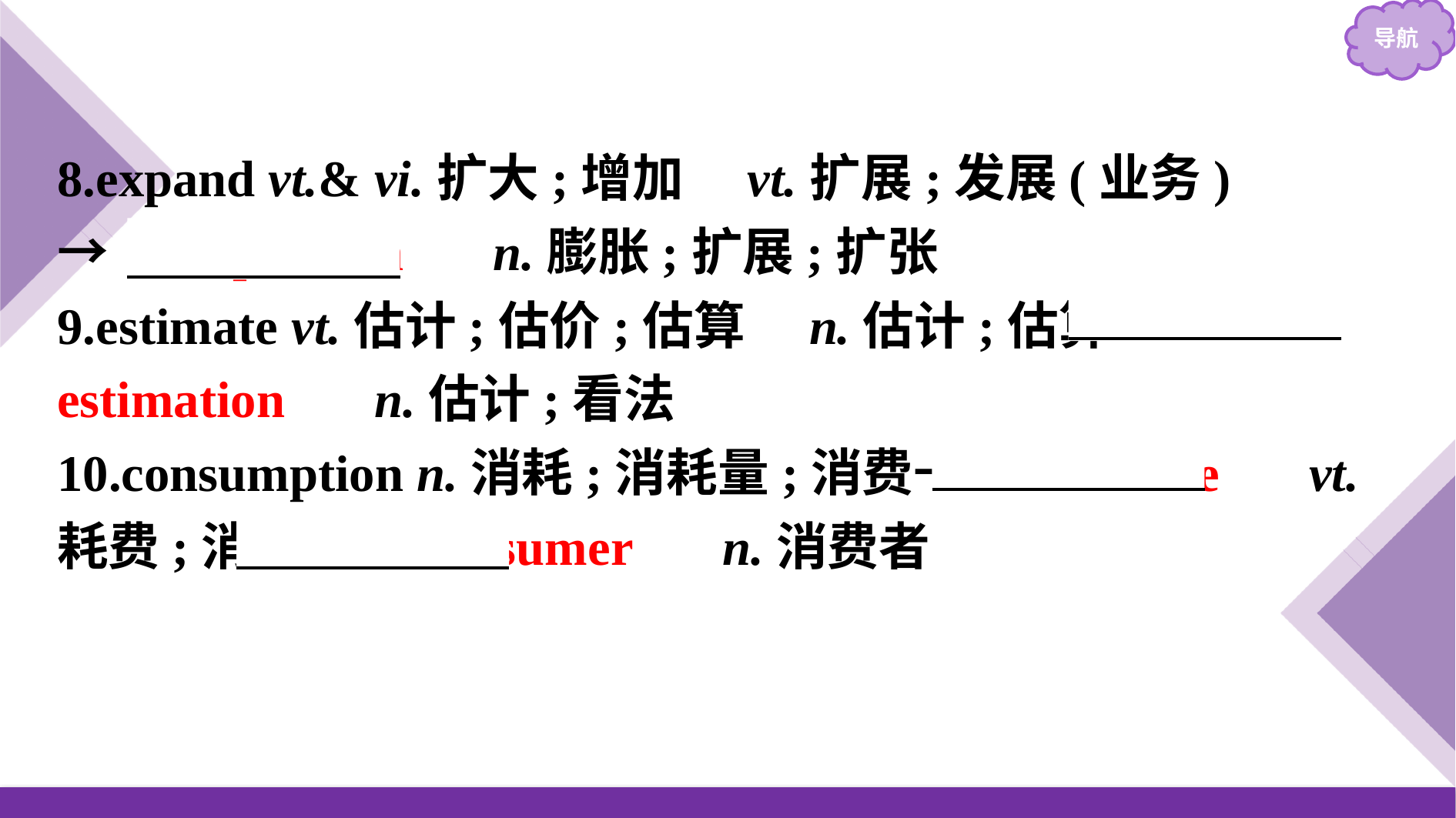

8.expand vt.& vi.扩大;增加　vt.扩展;发展(业务)
→　expansion　 n.膨胀;扩展;扩张
9.estimate vt.估计;估价;估算　n.估计;估算→　estimation　 n.估计;看法
10.consumption n.消耗;消耗量;消费→　consume　 vt.耗费;消耗→　consumer　 n.消费者